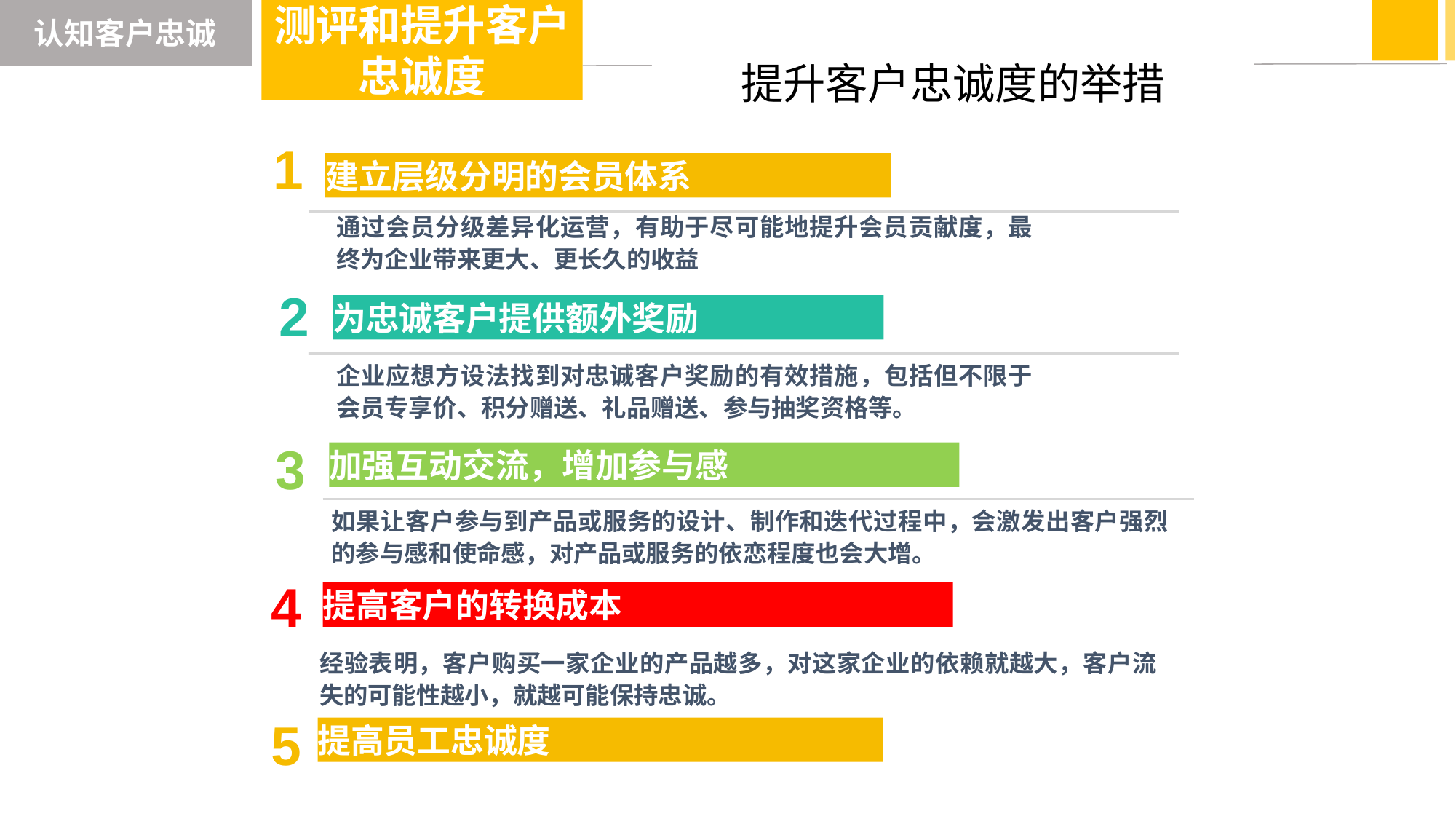

认知客户忠诚
测评和提升客户忠诚度

提升客户忠诚度的举措
1
建立层级分明的会员体系
通过会员分级差异化运营，有助于尽可能地提升会员贡献度，最终为企业带来更大、更长久的收益
2
为忠诚客户提供额外奖励
企业应想方设法找到对忠诚客户奖励的有效措施，包括但不限于会员专享价、积分赠送、礼品赠送、参与抽奖资格等。
3
加强互动交流，增加参与感
如果让客户参与到产品或服务的设计、制作和迭代过程中，会激发出客户强烈的参与感和使命感，对产品或服务的依恋程度也会大增。
4
提高客户的转换成本
经验表明，客户购买一家企业的产品越多，对这家企业的依赖就越大，客户流失的可能性越小，就越可能保持忠诚。
5
提高员工忠诚度